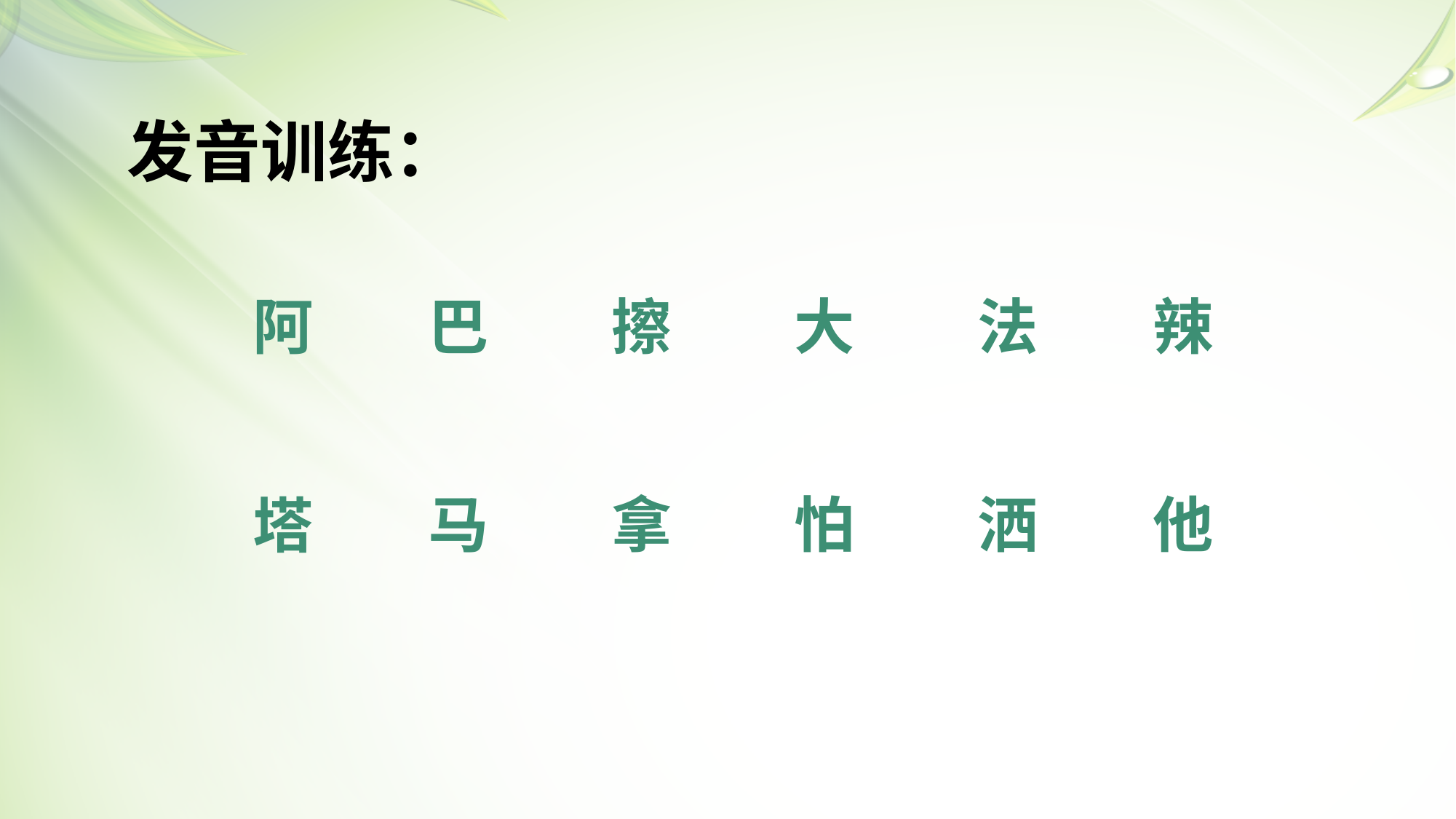

# 发音训练：
辣
阿
巴
擦
大
法
洒
他
怕
马
拿
塔